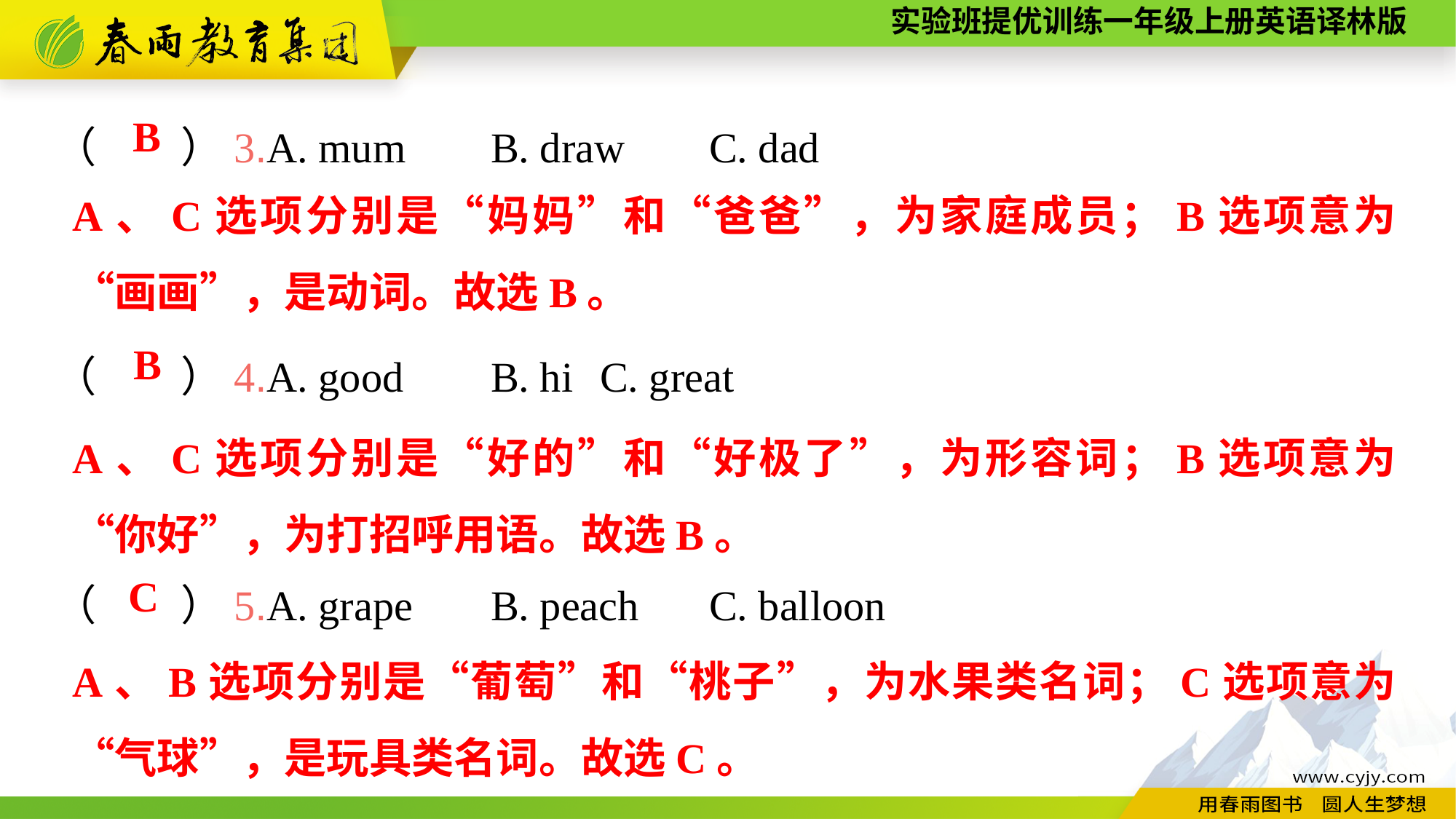

（　　）3.A. mum	B. draw	C. dad

（　　）4.A. good	B. hi	C. great

（　　）5.A. grape	B. peach	C. balloon
B
A、C选项分别是“妈妈”和“爸爸”，为家庭成员；B选项意为“画画”，是动词。故选B。
B
A、C选项分别是“好的”和“好极了”，为形容词；B选项意为“你好”，为打招呼用语。故选B。
C
A、B选项分别是“葡萄”和“桃子”，为水果类名词；C选项意为“气球”，是玩具类名词。故选C。